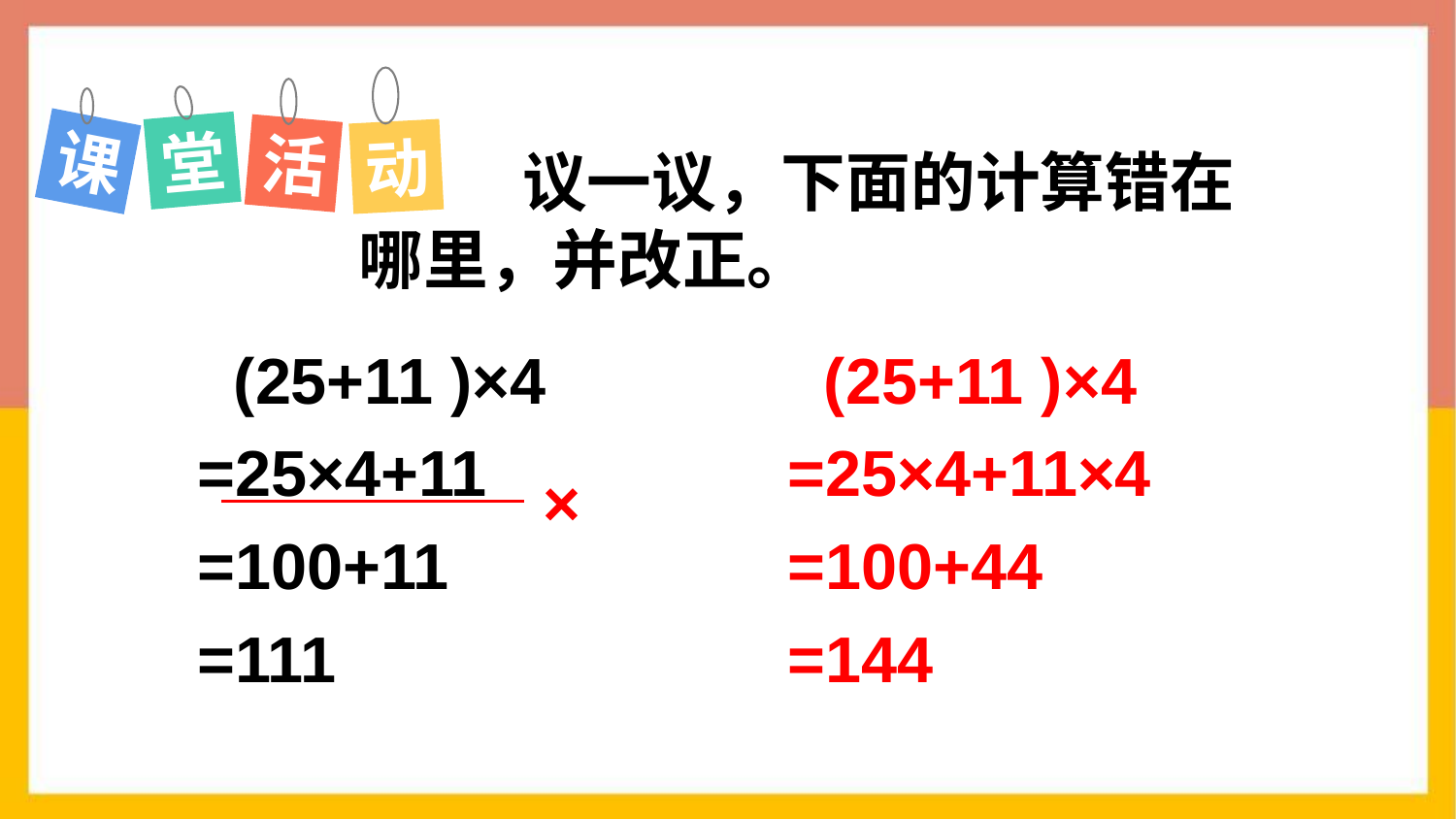

堂
课
活
动
          议一议，下面的计算错在哪里，并改正。
  (25+11 )×4
=25×4+11
=100+11
=111
  (25+11 )×4
=25×4+11×4
=100+44
=144
×